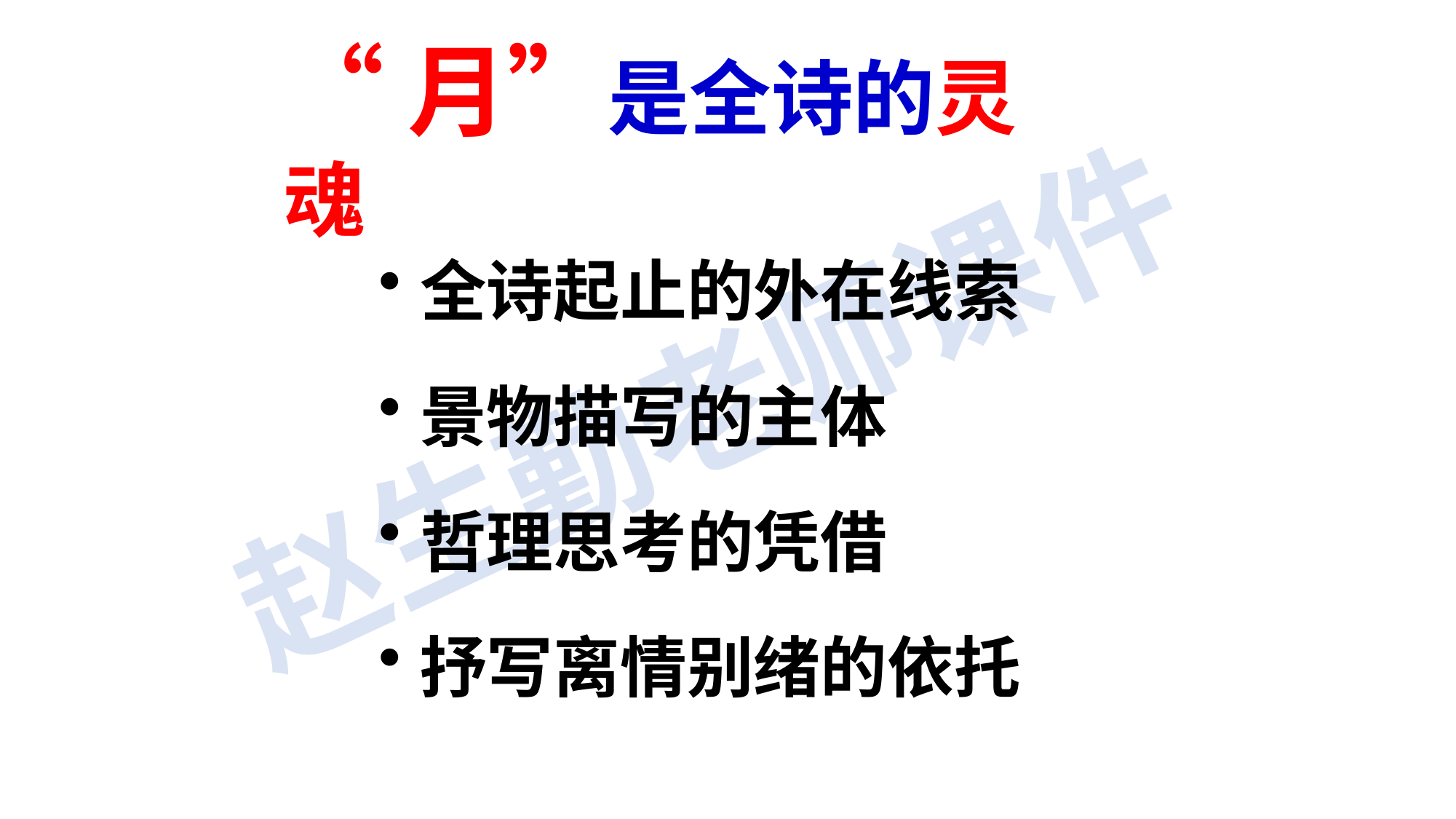

“月”是全诗的灵魂
全诗起止的外在线索
景物描写的主体
哲理思考的凭借
抒写离情别绪的依托